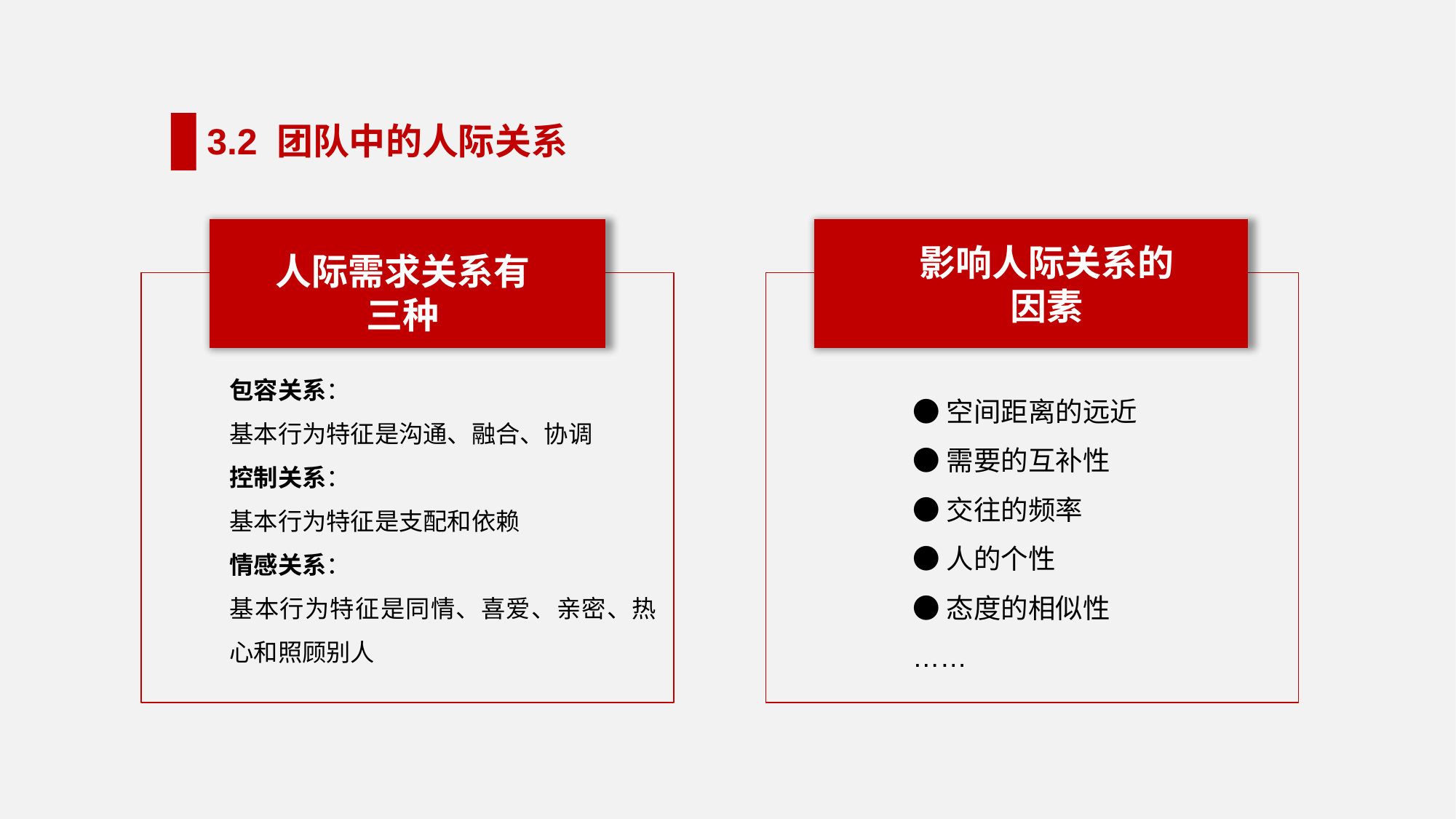

3.2 团队中的人际关系

人际需求关系有三种

影响人际关系的因素

包容关系：
基本行为特征是沟通、融合、协调
控制关系：
基本行为特征是支配和依赖
情感关系：
基本行为特征是同情、喜爱、亲密、热心和照顾别人
●空间距离的远近
●需要的互补性
●交往的频率
●人的个性
●态度的相似性
……